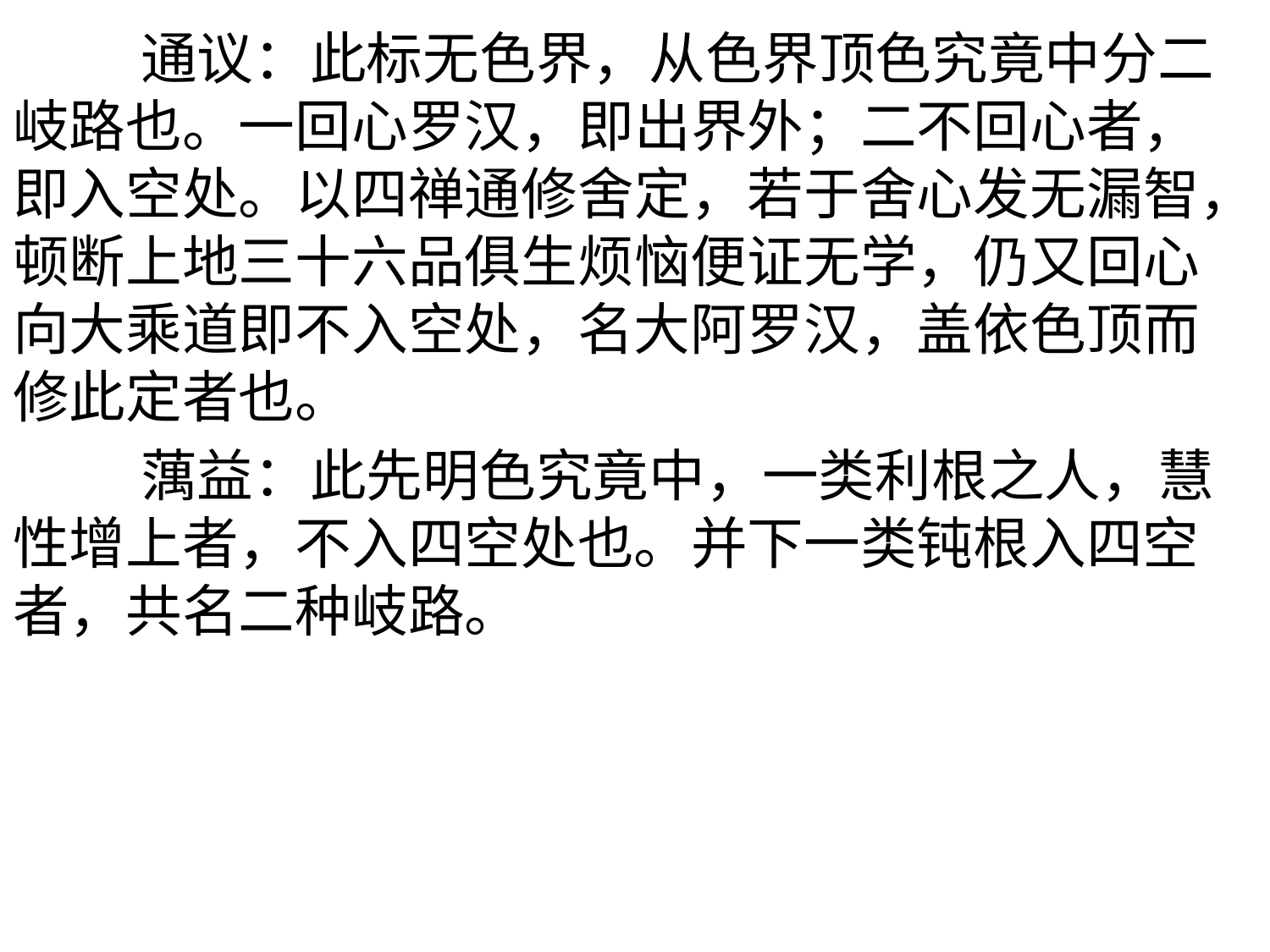

通议：此标无色界，从色界顶色究竟中分二岐路也。一回心罗汉，即出界外；二不回心者，即入空处。以四禅通修舍定，若于舍心发无漏智，顿断上地三十六品俱生烦恼便证无学，仍又回心向大乘道即不入空处，名大阿罗汉，盖依色顶而修此定者也。
         蕅益：此先明色究竟中，一类利根之人，慧性增上者，不入四空处也。并下一类钝根入四空者，共名二种岐路。